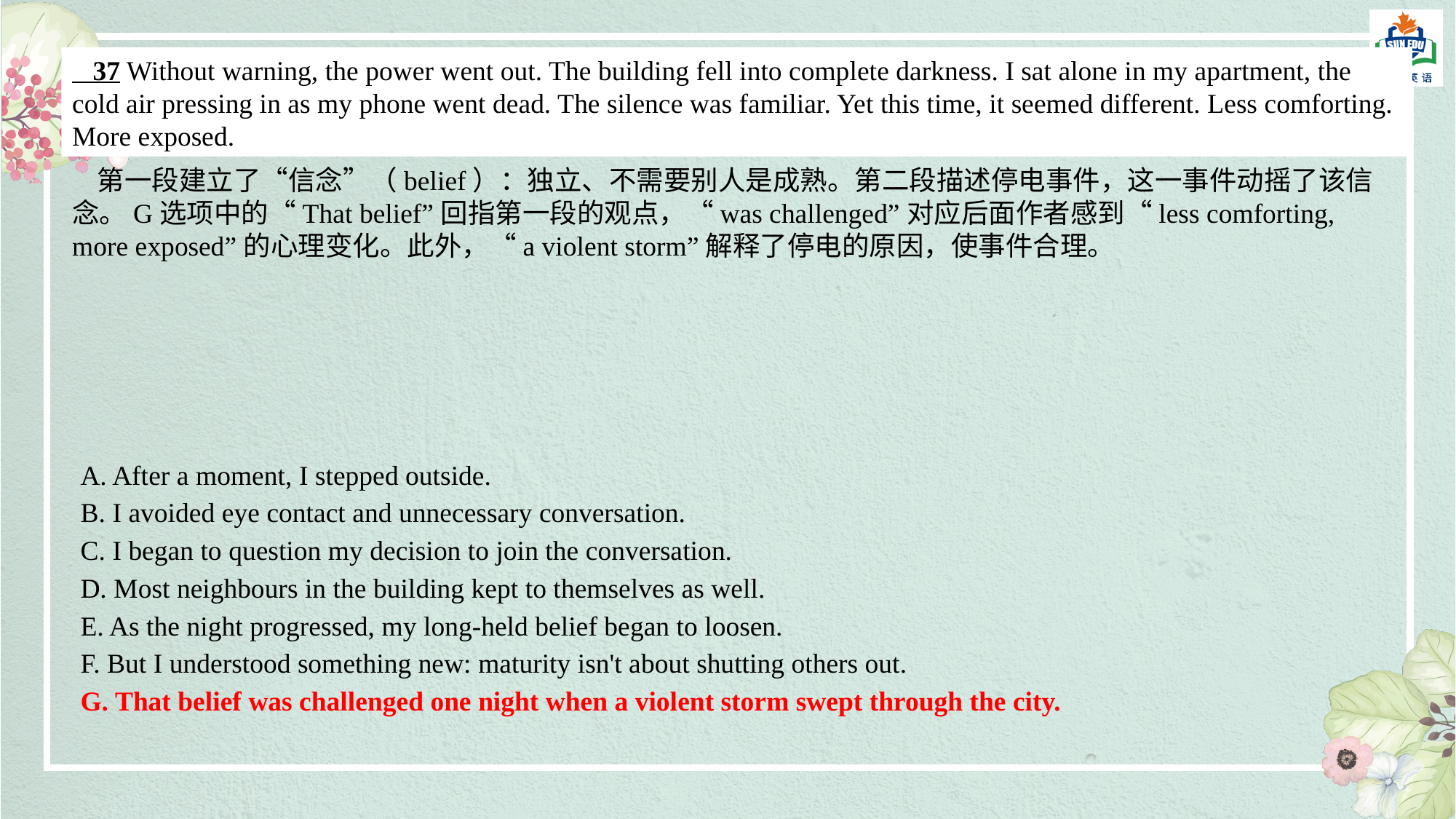

37 Without warning, the power went out. The building fell into complete darkness. I sat alone in my apartment, the cold air pressing in as my phone went dead. The silence was familiar. Yet this time, it seemed different. Less comforting. More exposed.
   第一段建立了“信念”（belief）：独立、不需要别人是成熟。第二段描述停电事件，这一事件动摇了该信念。G选项中的“That belief”回指第一段的观点，“was challenged”对应后面作者感到“less comforting, more exposed”的心理变化。此外，“a violent storm”解释了停电的原因，使事件合理。
A. After a moment, I stepped outside.
B. I avoided eye contact and unnecessary conversation.
C. I began to question my decision to join the conversation.
D. Most neighbours in the building kept to themselves as well.
E. As the night progressed, my long-held belief began to loosen.
F. But I understood something new: maturity isn't about shutting others out.
G. That belief was challenged one night when a violent storm swept through the city.